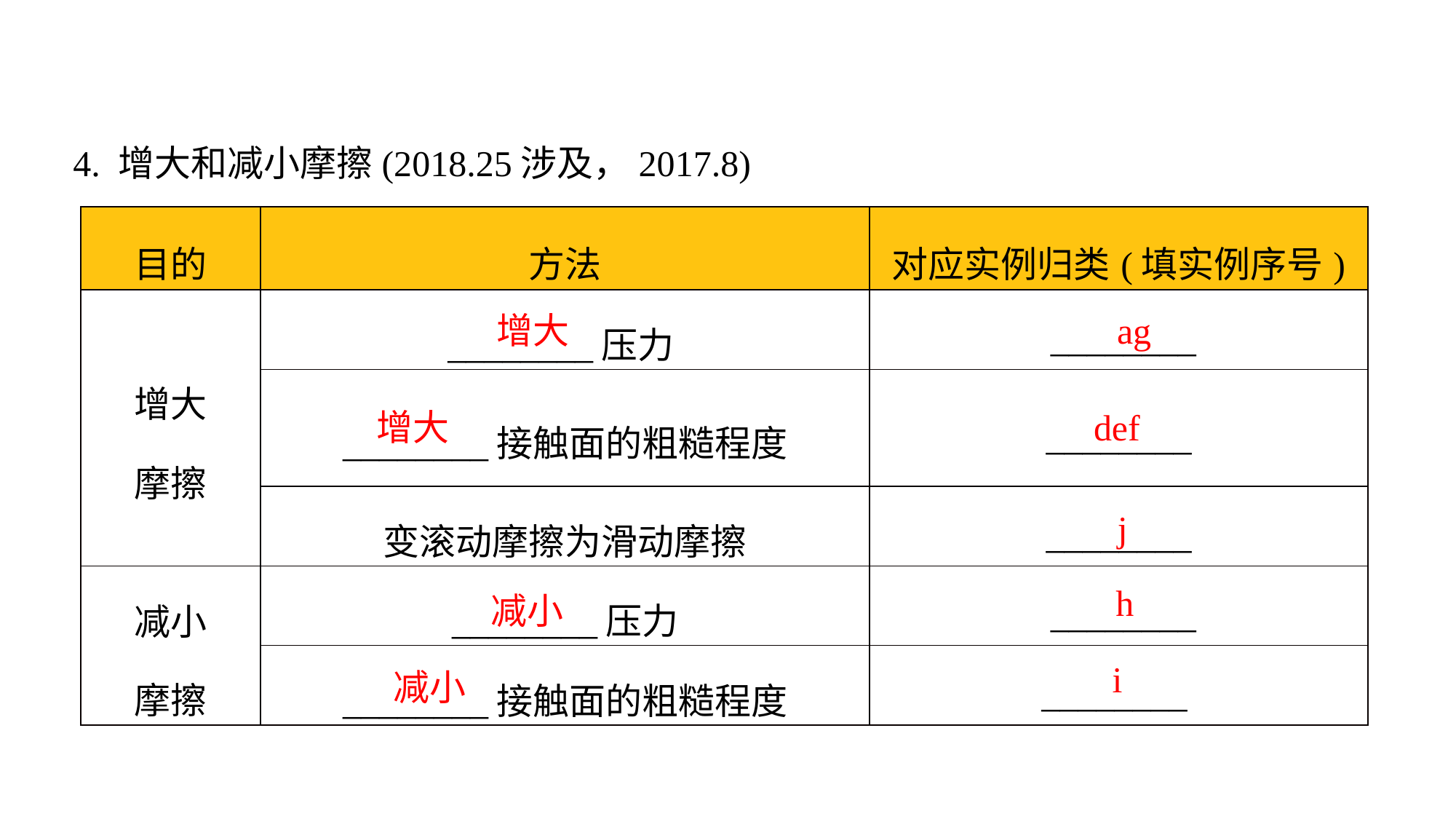

4. 增大和减小摩擦(2018.25涉及，2017.8)
| 目的 | 方法 | 对应实例归类(填实例序号) |
| --- | --- | --- |
| 增大 摩擦 | \_\_\_\_\_\_\_\_压力 | \_\_\_\_\_\_\_\_ |
|  | \_\_\_\_\_\_\_\_接触面的粗糙程度 | \_\_\_\_\_\_\_\_ |
|  | 变滚动摩擦为滑动摩擦 | \_\_\_\_\_\_\_\_ |
| 减小 摩擦 | \_\_\_\_\_\_\_\_压力 | \_\_\_\_\_\_\_\_ |
|  | \_\_\_\_\_\_\_\_接触面的粗糙程度 | \_\_\_\_\_\_\_\_ |
增大
ag
增大
def
j
h
减小
i
减小